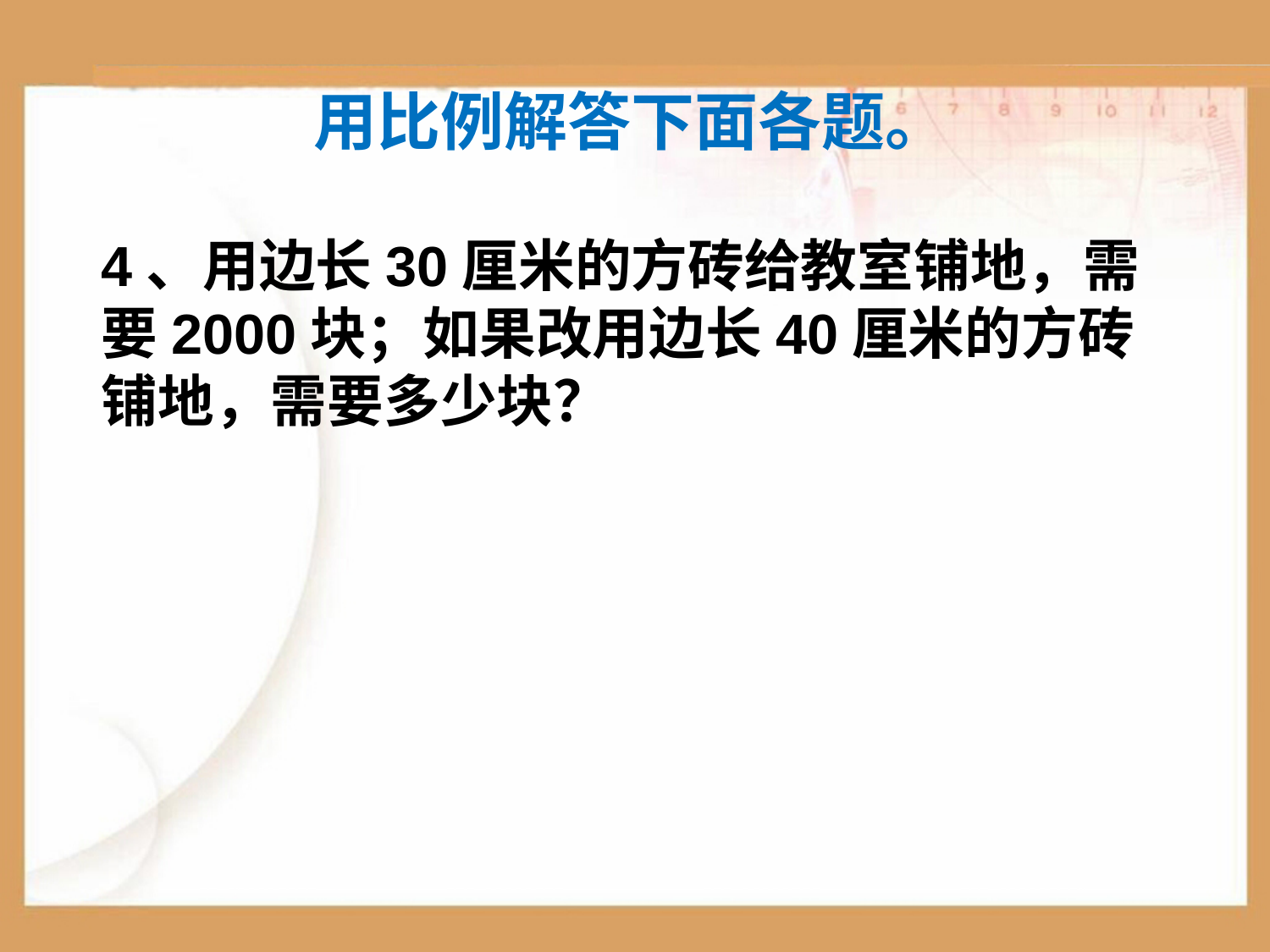

用比例解答下面各题。
4、用边长30厘米的方砖给教室铺地，需要2000块；如果改用边长40厘米的方砖铺地，需要多少块？